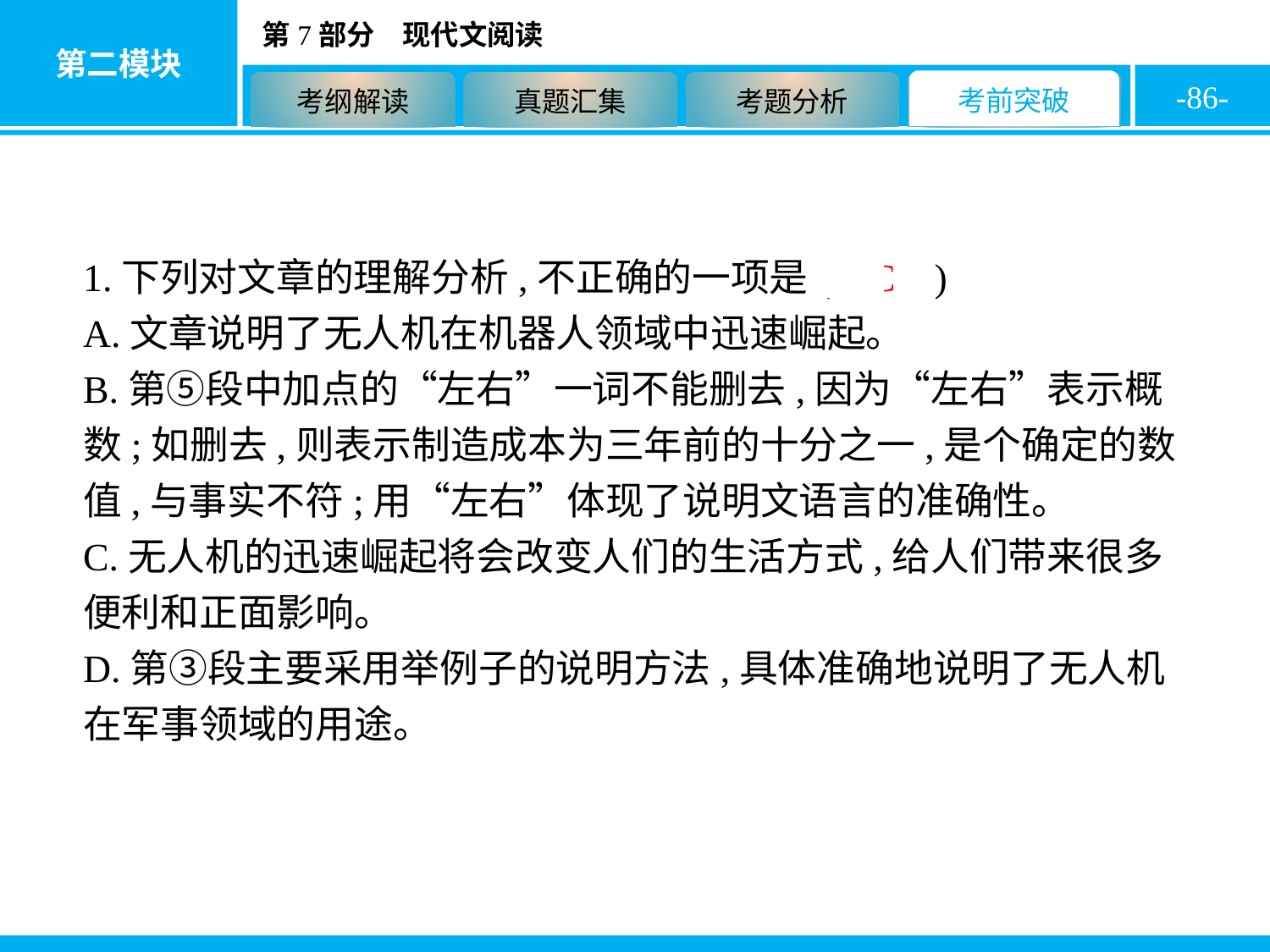

-86-
1.下列对文章的理解分析,不正确的一项是(    C    )
A.文章说明了无人机在机器人领域中迅速崛起。
B.第⑤段中加点的“左右”一词不能删去,因为“左右”表示概数;如删去,则表示制造成本为三年前的十分之一,是个确定的数值,与事实不符;用“左右”体现了说明文语言的准确性。
C.无人机的迅速崛起将会改变人们的生活方式,给人们带来很多便利和正面影响。
D.第③段主要采用举例子的说明方法,具体准确地说明了无人机在军事领域的用途。